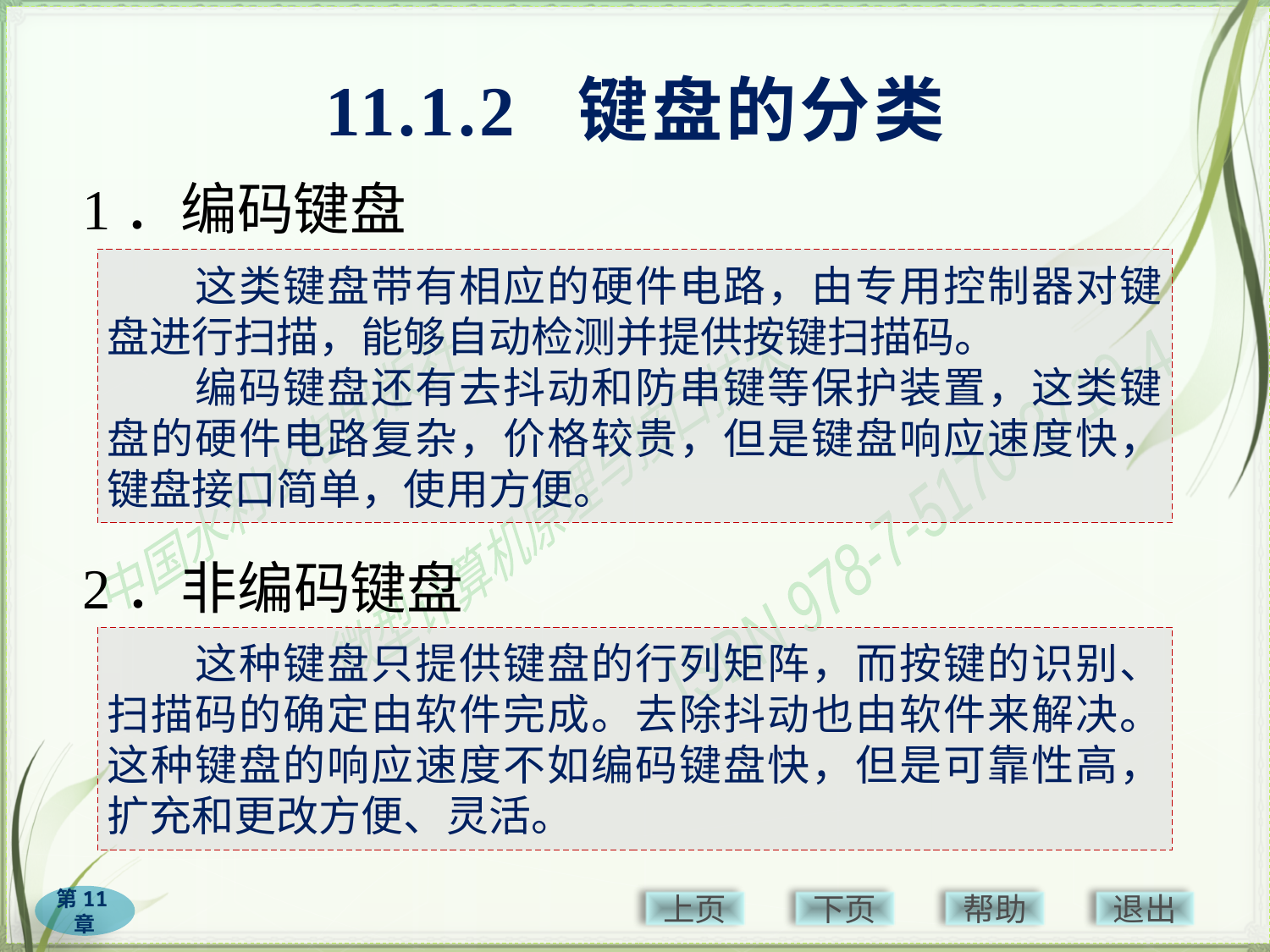

# 11.1.2  键盘的分类
1．编码键盘
　　这类键盘带有相应的硬件电路，由专用控制器对键盘进行扫描，能够自动检测并提供按键扫描码。
　　编码键盘还有去抖动和防串键等保护装置，这类键盘的硬件电路复杂，价格较贵，但是键盘响应速度快，键盘接口简单，使用方便。
2．非编码键盘
　　这种键盘只提供键盘的行列矩阵，而按键的识别、扫描码的确定由软件完成。去除抖动也由软件来解决。这种键盘的响应速度不如编码键盘快，但是可靠性高，扩充和更改方便、灵活。